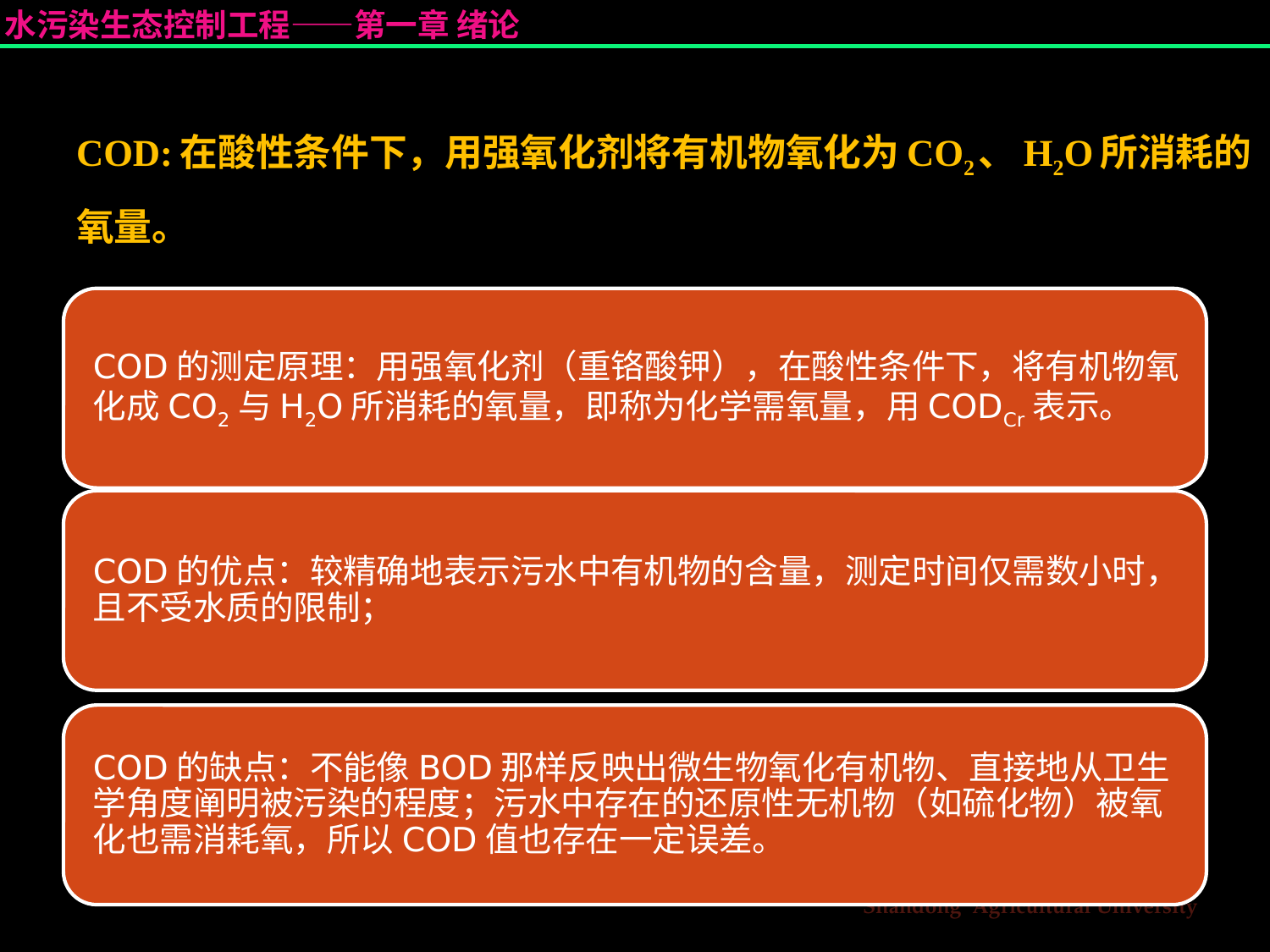

# COD:在酸性条件下，用强氧化剂将有机物氧化为CO2、H2O所消耗的氧量。
COD的测定原理：用强氧化剂（重铬酸钾），在酸性条件下，将有机物氧化成CO2与H2O所消耗的氧量，即称为化学需氧量，用CODCr表示。
COD的优点：较精确地表示污水中有机物的含量，测定时间仅需数小时，且不受水质的限制；
COD的缺点：不能像BOD那样反映出微生物氧化有机物、直接地从卫生学角度阐明被污染的程度；污水中存在的还原性无机物（如硫化物）被氧化也需消耗氧，所以COD值也存在一定误差。